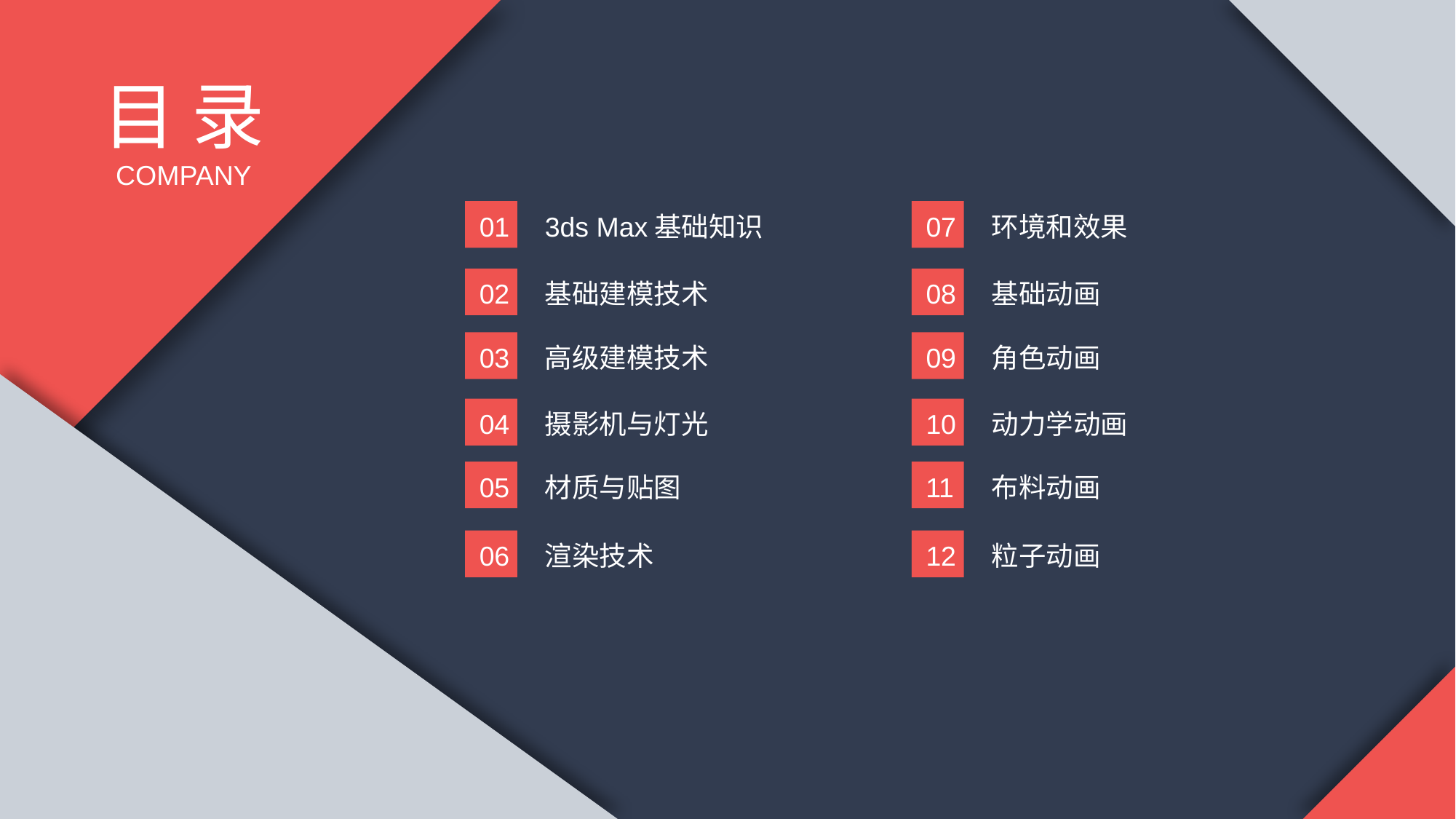

目 录
COMPANY

01
3ds Max基础知识
07
环境和效果

02
基础建模技术
08
基础动画

03
高级建模技术
09
角色动画

04
摄影机与灯光
10
动力学动画

05
材质与贴图
11
布料动画

06
渲染技术
12
粒子动画